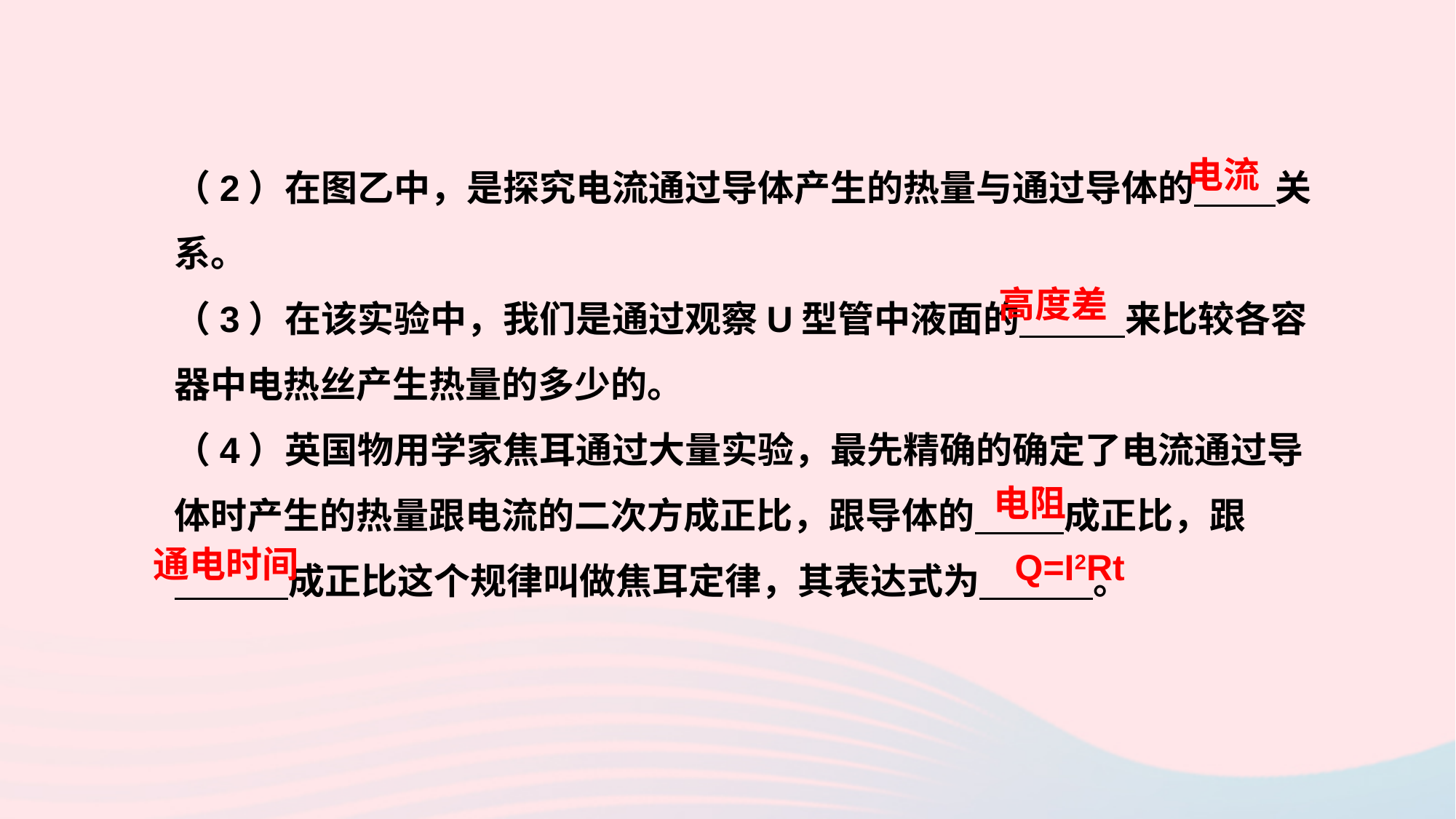

（2）在图乙中，是探究电流通过导体产生的热量与通过导体的　 　关系。
（3）在该实验中，我们是通过观察U型管中液面的　    　来比较各容器中电热丝产生热量的多少的。
（4）英国物用学家焦耳通过大量实验，最先精确的确定了电流通过导体时产生的热量跟电流的二次方成正比，跟导体的　  　成正比，跟
　     　成正比这个规律叫做焦耳定律，其表达式为　     　。
电流
高度差
电阻
通电时间
Q=I2Rt